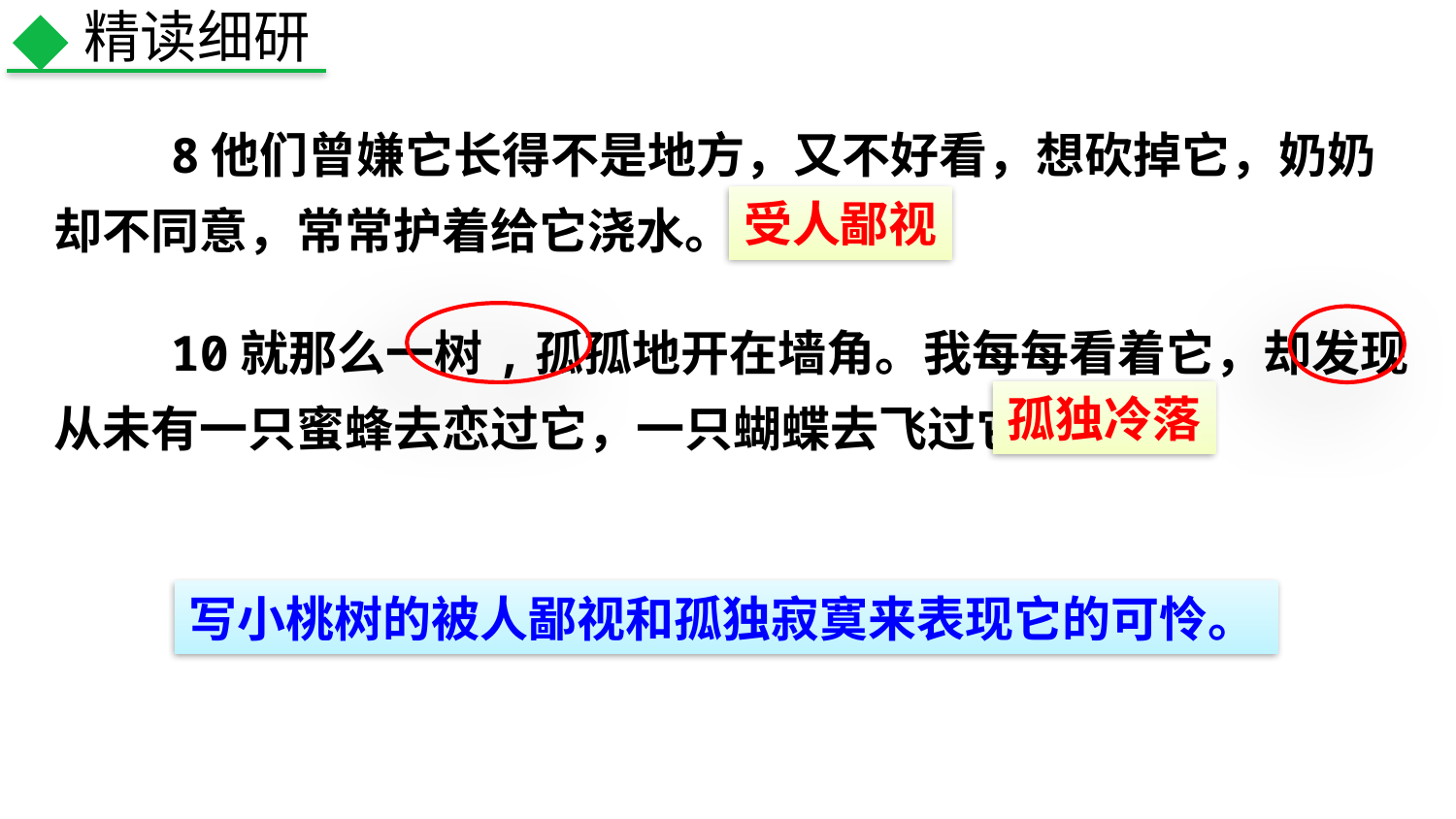

精读细研

    8他们曾嫌它长得不是地方，又不好看，想砍掉它，奶奶却不同意，常常护着给它浇水。
受人鄙视
    10就那么一树,孤孤地开在墙角。我每每看着它，却发现从未有一只蜜蜂去恋过它，一只蝴蝶去飞过它。

孤独冷落
写小桃树的被人鄙视和孤独寂寞来表现它的可怜。